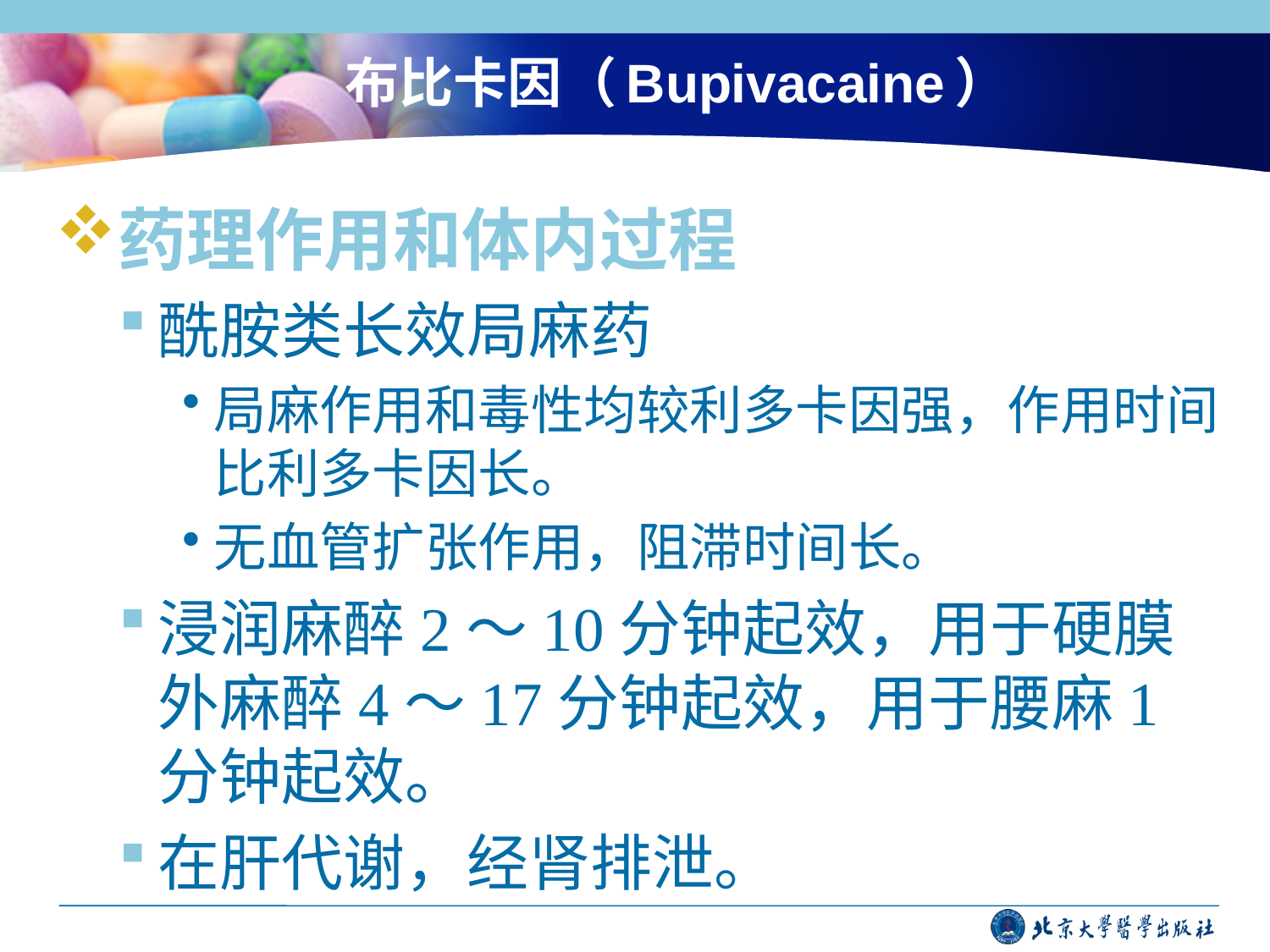

# 布比卡因（Bupivacaine）
药理作用和体内过程
酰胺类长效局麻药
局麻作用和毒性均较利多卡因强，作用时间比利多卡因长。
无血管扩张作用，阻滞时间长。
浸润麻醉2～10分钟起效，用于硬膜外麻醉4～17分钟起效，用于腰麻1分钟起效。
在肝代谢，经肾排泄。